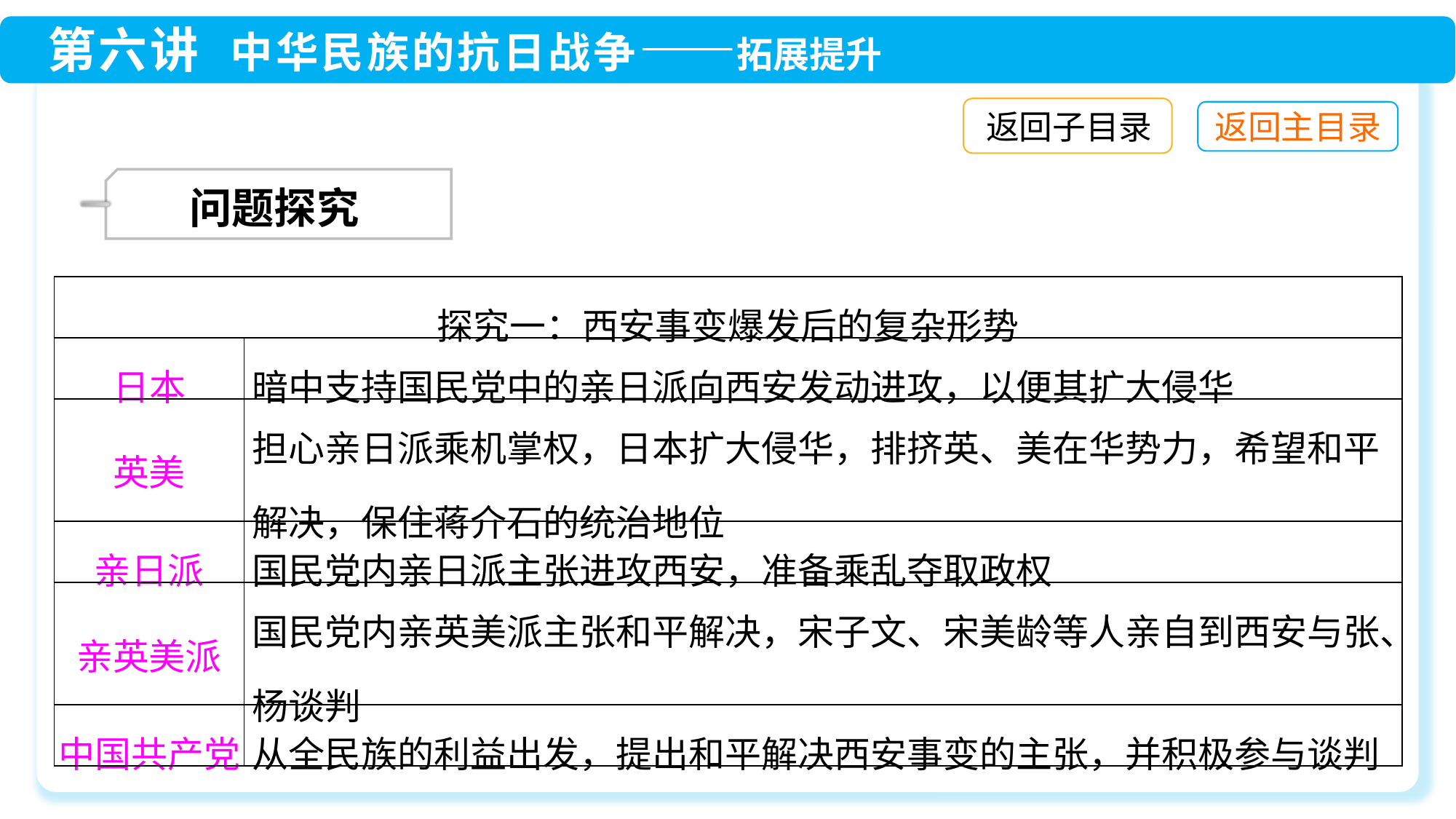

返回子目录
 问题探究

| 探究一：西安事变爆发后的复杂形势 |  |
| --- | --- |
| 日本 | 暗中支持国民党中的亲日派向西安发动进攻，以便其扩大侵华 |
| 英美 | 担心亲日派乘机掌权，日本扩大侵华，排挤英、美在华势力，希望和平解决，保住蒋介石的统治地位 |
| 亲日派 | 国民党内亲日派主张进攻西安，准备乘乱夺取政权 |
| 亲英美派 | 国民党内亲英美派主张和平解决，宋子文、宋美龄等人亲自到西安与张、杨谈判 |
| 中国共产党 | 从全民族的利益出发，提出和平解决西安事变的主张，并积极参与谈判 |